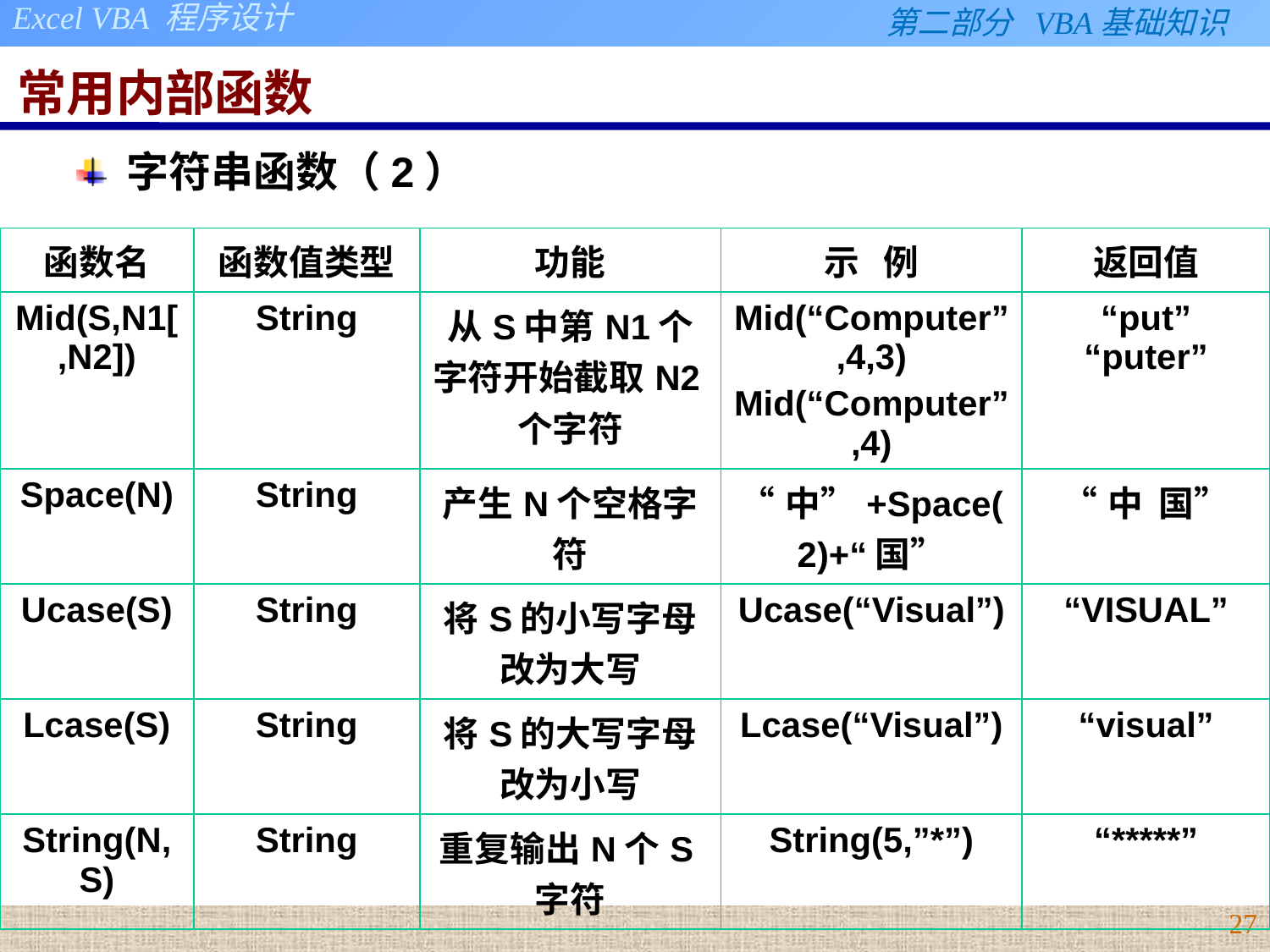

# 常用内部函数
字符串函数（2）
| 函数名 | 函数值类型 | 功能 | 示 例 | 返回值 |
| --- | --- | --- | --- | --- |
| Mid(S,N1[,N2]) | String | 从S中第N1个字符开始截取N2个字符 | Mid(“Computer”,4,3) Mid(“Computer”,4) | “put” “puter” |
| Space(N) | String | 产生N个空格字符 | “中”+Space(2)+“国” | “中 国” |
| Ucase(S) | String | 将S的小写字母改为大写 | Ucase(“Visual”) | “VISUAL” |
| Lcase(S) | String | 将S的大写字母改为小写 | Lcase(“Visual”) | “visual” |
| String(N,S) | String | 重复输出N个S字符 | String(5,”\*”) | “\*\*\*\*\*” |